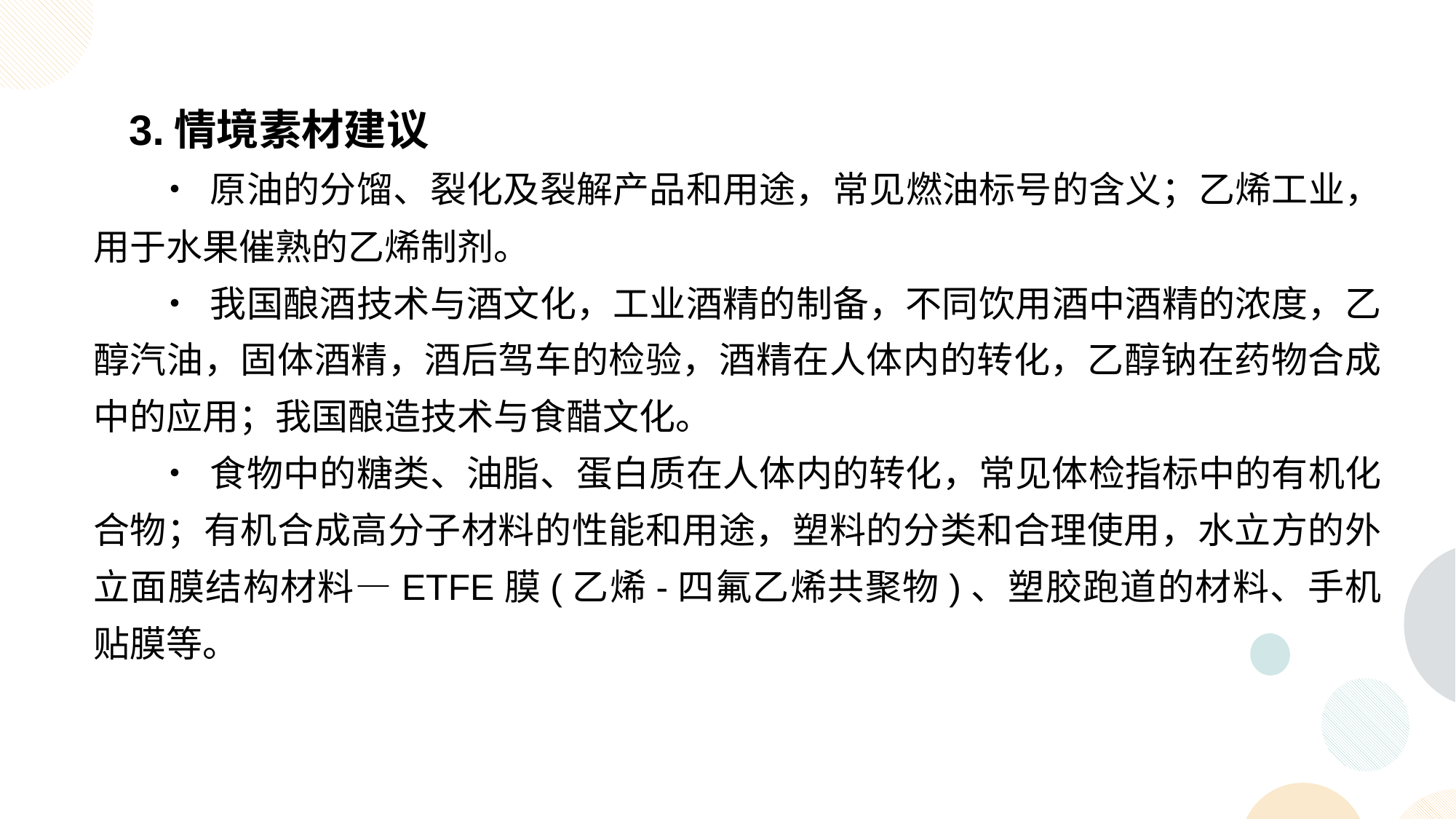

3.情境素材建议
• 原油的分馏、裂化及裂解产品和用途，常见燃油标号的含义；乙烯工业，用于水果催熟的乙烯制剂。
• 我国酿酒技术与酒文化，工业酒精的制备，不同饮用酒中酒精的浓度，乙醇汽油，固体酒精，酒后驾车的检验，酒精在人体内的转化，乙醇钠在药物合成中的应用；我国酿造技术与食醋文化。
• 食物中的糖类、油脂、蛋白质在人体内的转化，常见体检指标中的有机化合物；有机合成高分子材料的性能和用途，塑料的分类和合理使用，水立方的外立面膜结构材料—ETFE膜(乙烯-四氟乙烯共聚物)、塑胶跑道的材料、手机贴膜等。